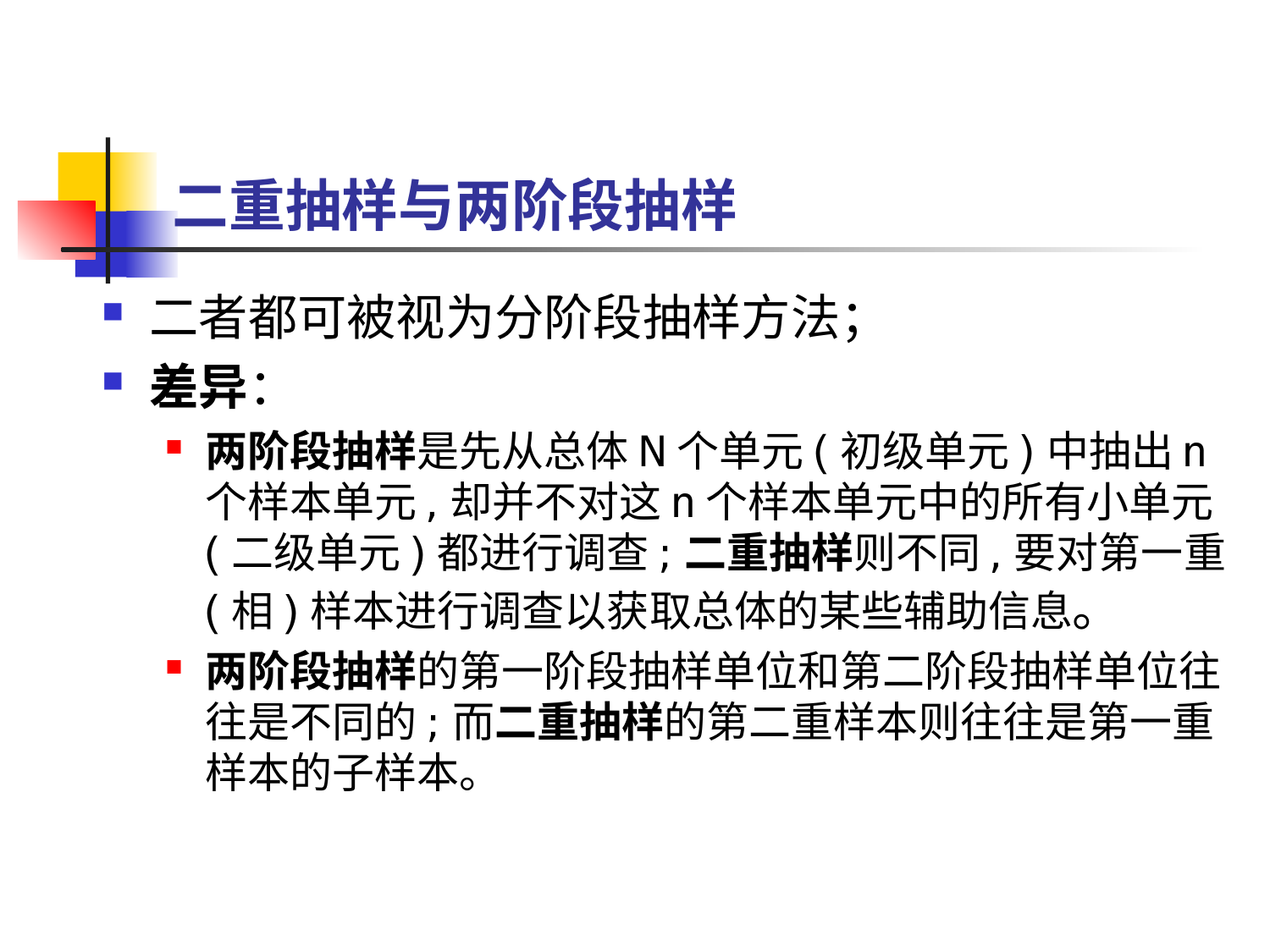

# 二重抽样与两阶段抽样
二者都可被视为分阶段抽样方法；
差异：
两阶段抽样是先从总体N个单元(初级单元)中抽出n个样本单元,却并不对这n个样本单元中的所有小单元(二级单元)都进行调查;二重抽样则不同,要对第一重(相)样本进行调查以获取总体的某些辅助信息。
两阶段抽样的第一阶段抽样单位和第二阶段抽样单位往往是不同的;而二重抽样的第二重样本则往往是第一重样本的子样本。